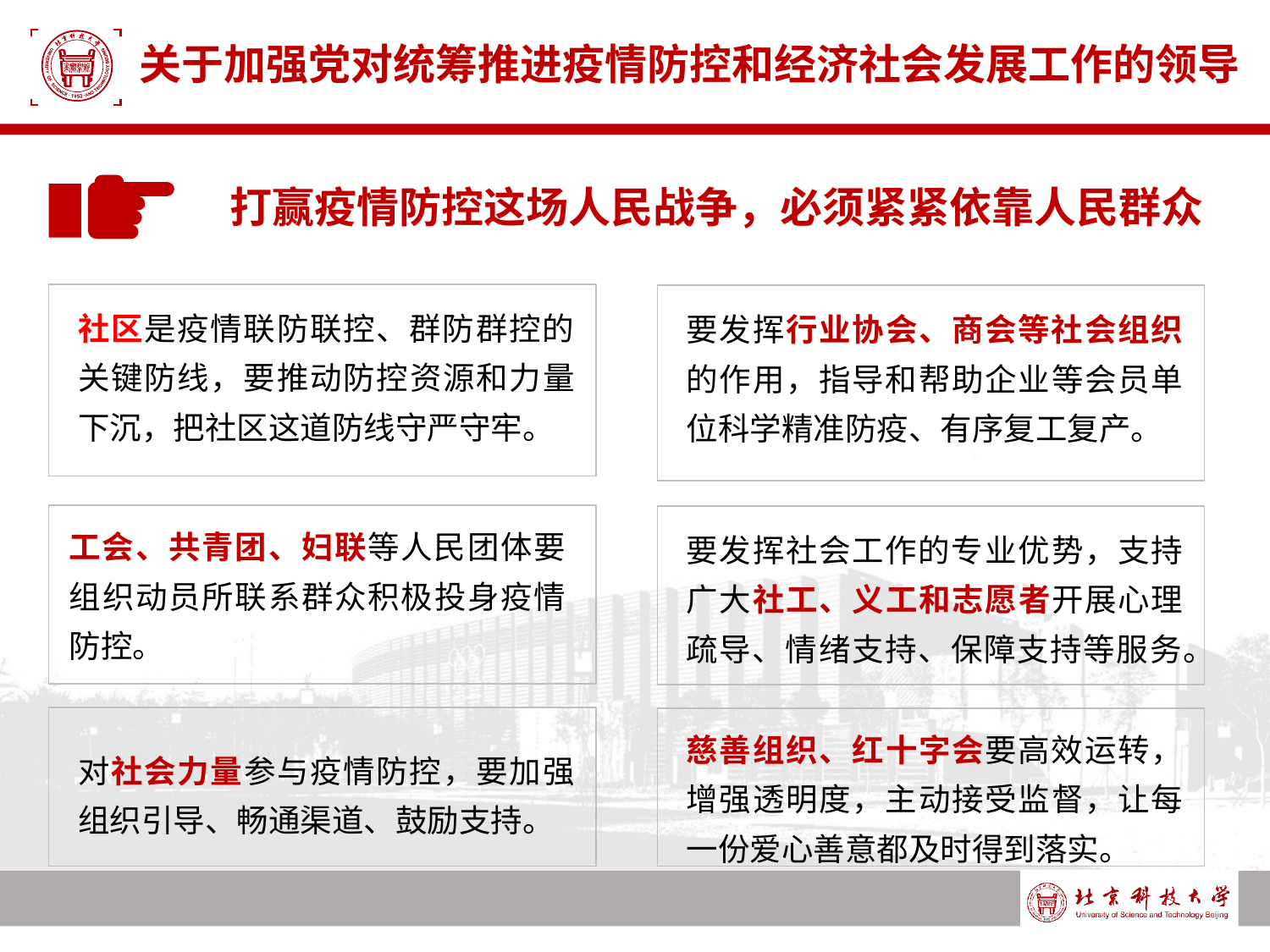

# 关于加强党对统筹推进疫情防控和经济社会发展工作的领导

打赢疫情防控这场人民战争，必须紧紧依靠人民群众

社区是疫情联防联控、群防群控的关键防线，要推动防控资源和力量下沉，把社区这道防线守严守牢。
要发挥行业协会、商会等社会组织的作用，指导和帮助企业等会员单位科学精准防疫、有序复工复产。

工会、共青团、妇联等人民团体要组织动员所联系群众积极投身疫情防控。
要发挥社会工作的专业优势，支持广大社工、义工和志愿者开展心理疏导、情绪支持、保障支持等服务。

慈善组织、红十字会要高效运转，增强透明度，主动接受监督，让每一份爱心善意都及时得到落实。
对社会力量参与疫情防控，要加强组织引导、畅通渠道、鼓励支持。